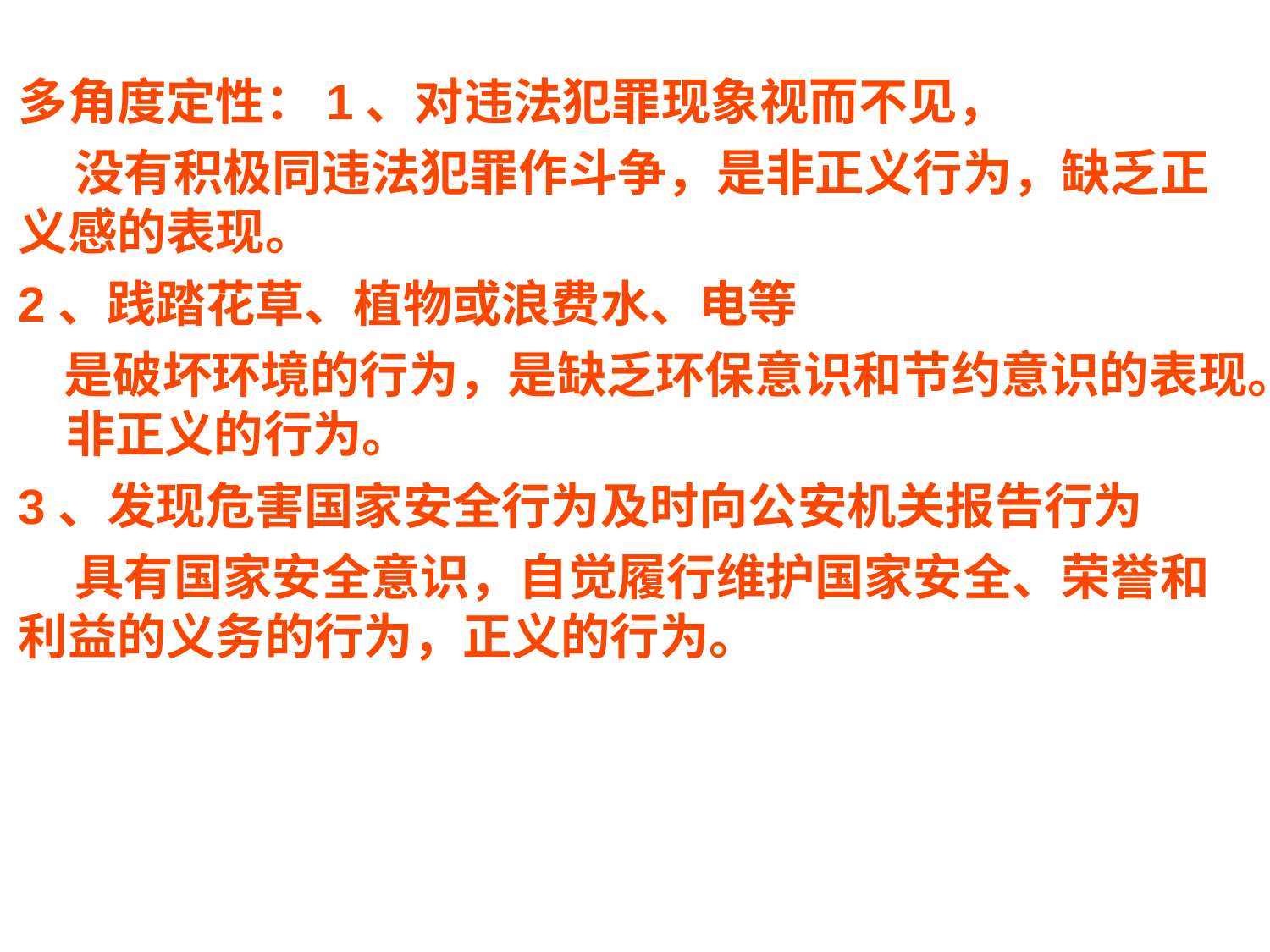

# 多角度定性：1、对违法犯罪现象视而不见，
    没有积极同违法犯罪作斗争，是非正义行为，缺乏正义感的表现。
2、践踏花草、植物或浪费水、电等
   是破坏环境的行为，是缺乏环保意识和节约意识的表现。非正义的行为。
3、发现危害国家安全行为及时向公安机关报告行为
    具有国家安全意识，自觉履行维护国家安全、荣誉和利益的义务的行为，正义的行为。